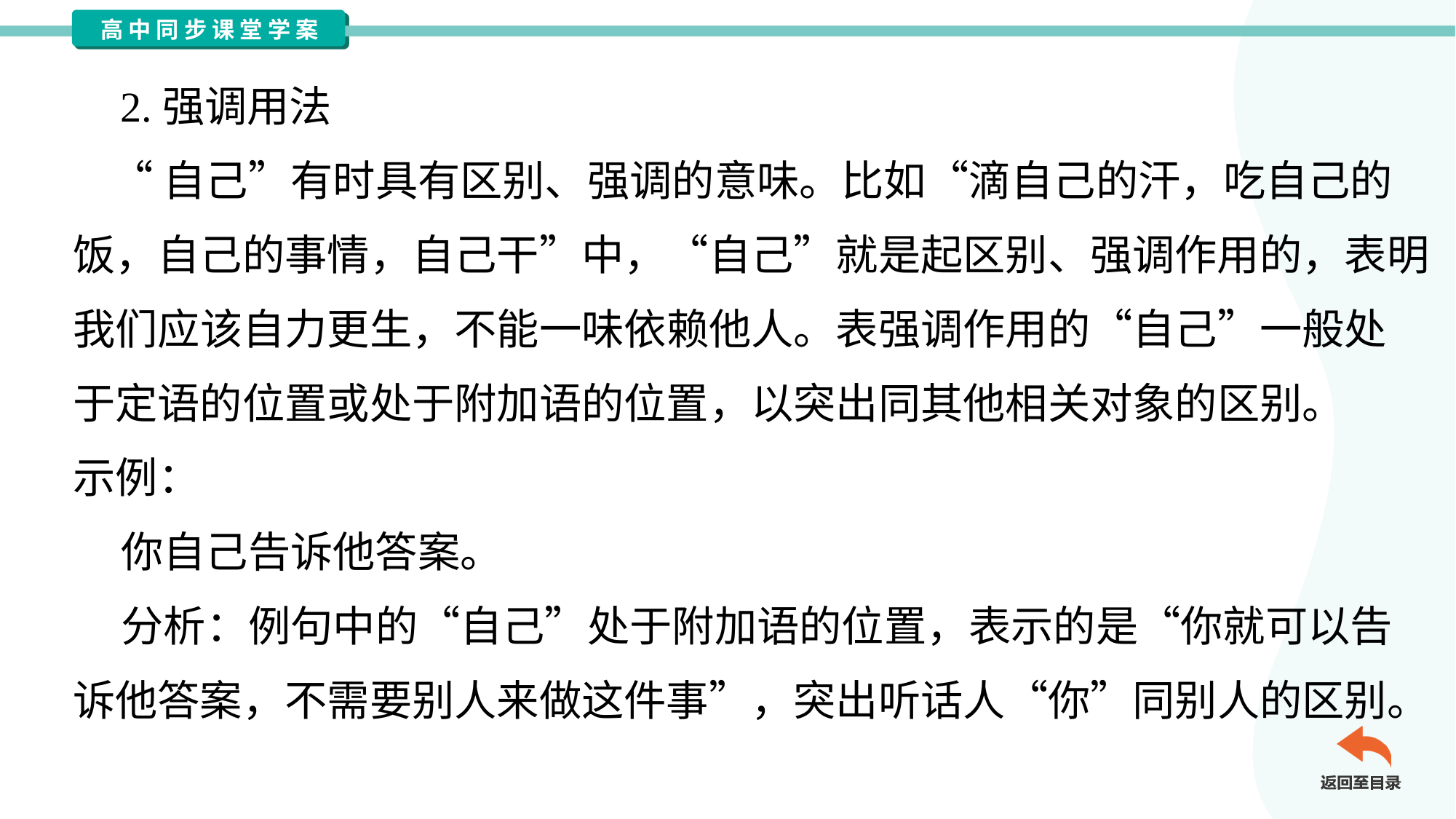

2.强调用法
    “自己”有时具有区别、强调的意味。比如“滴自己的汗，吃自己的
饭，自己的事情，自己干”中，“自己”就是起区别、强调作用的，表明
我们应该自力更生，不能一味依赖他人。表强调作用的“自己”一般处
于定语的位置或处于附加语的位置，以突出同其他相关对象的区别。
示例：
    你自己告诉他答案。
    分析：例句中的“自己”处于附加语的位置，表示的是“你就可以告
诉他答案，不需要别人来做这件事”，突出听话人“你”同别人的区别。